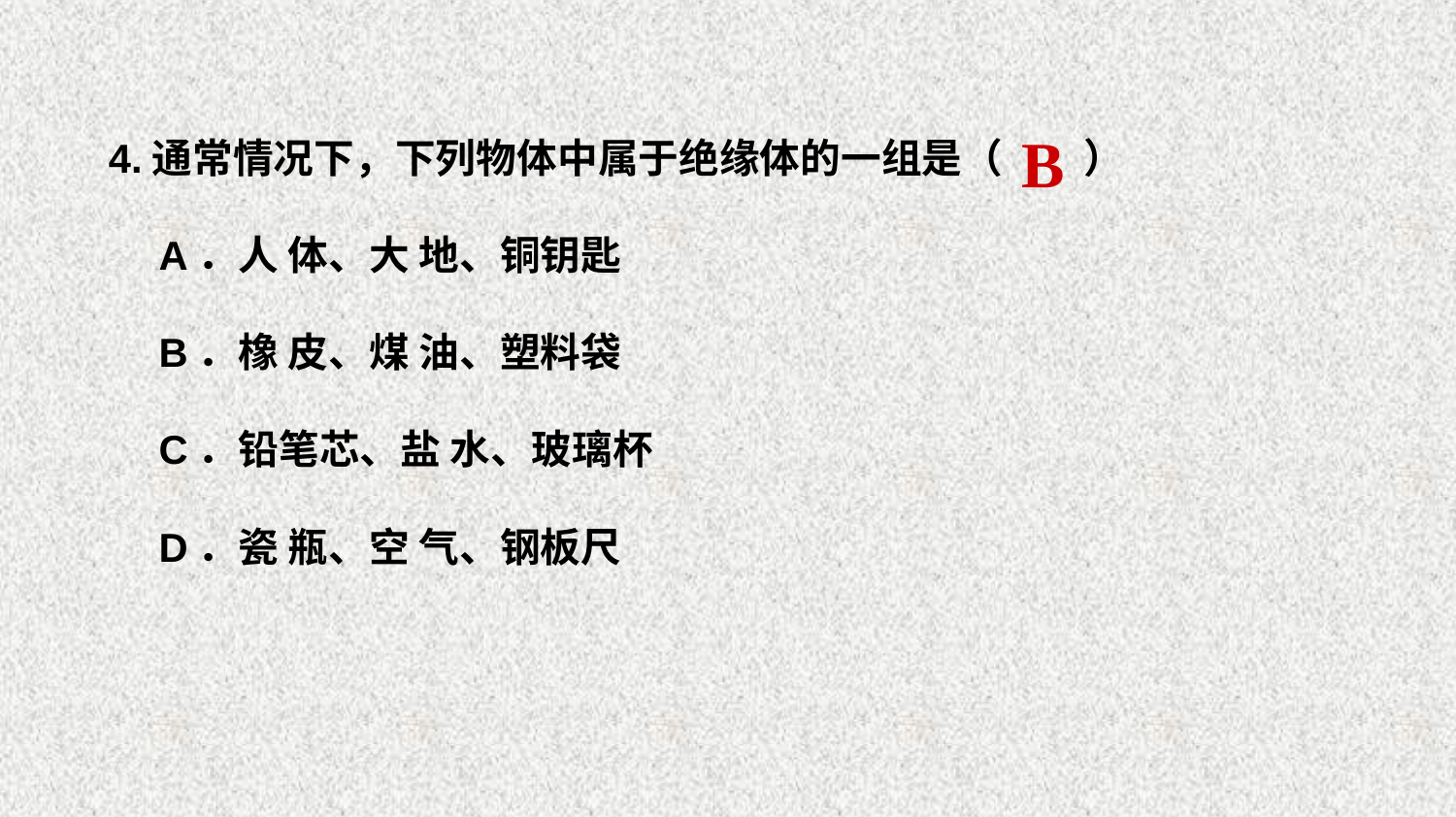

B
4.通常情况下，下列物体中属于绝缘体的一组是（　　）

　A．人 体、大 地、铜钥匙

　B．橡 皮、煤 油、塑料袋

　C．铅笔芯、盐 水、玻璃杯

　D．瓷 瓶、空 气、钢板尺